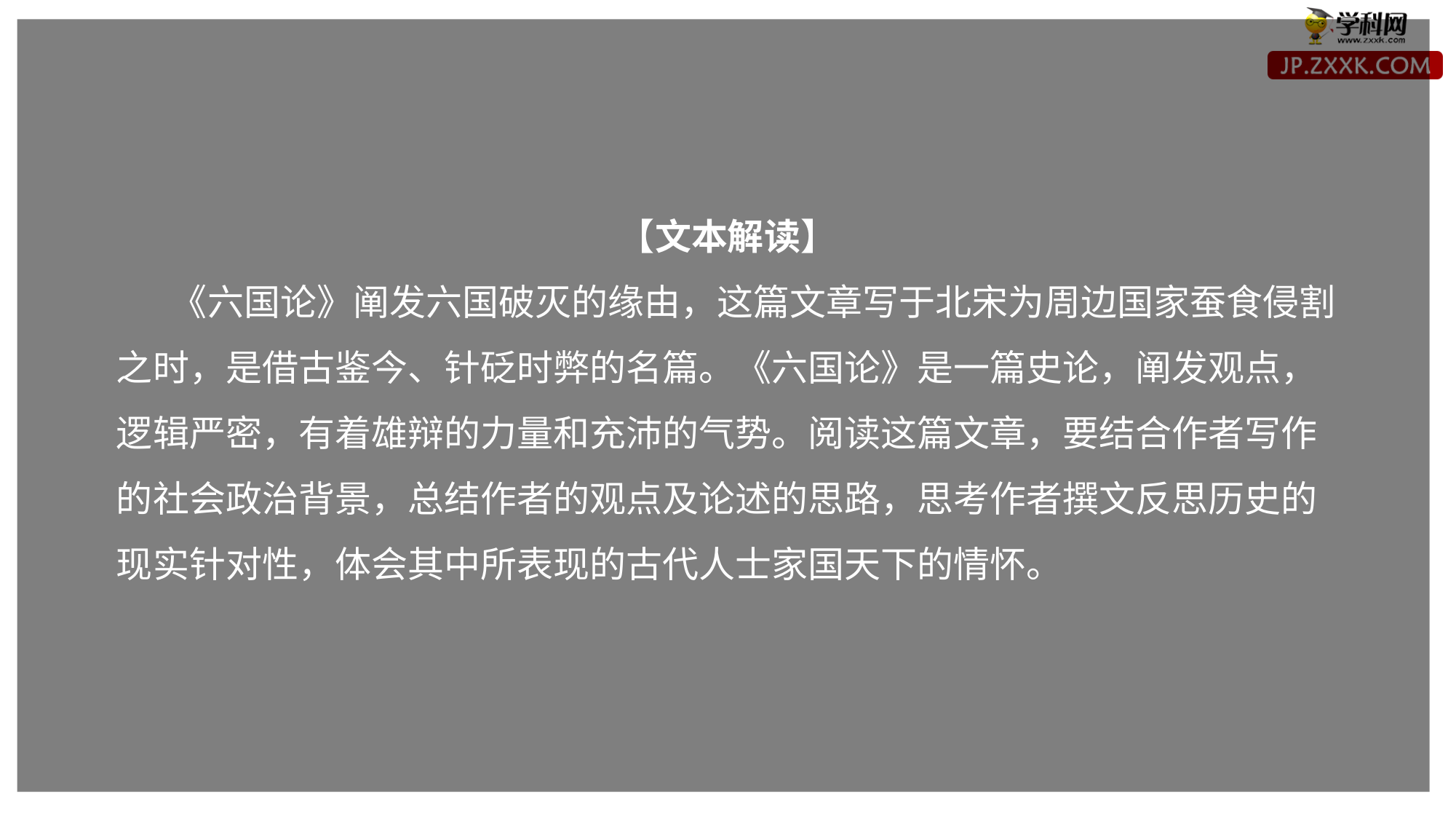

【文本解读】
《六国论》阐发六国破灭的缘由，这篇文章写于北宋为周边国家蚕食侵割之时，是借古鉴今、针砭时弊的名篇。《六国论》是一篇史论，阐发观点，逻辑严密，有着雄辩的力量和充沛的气势。阅读这篇文章，要结合作者写作的社会政治背景，总结作者的观点及论述的思路，思考作者撰文反思历史的现实针对性，体会其中所表现的古代人士家国天下的情怀。